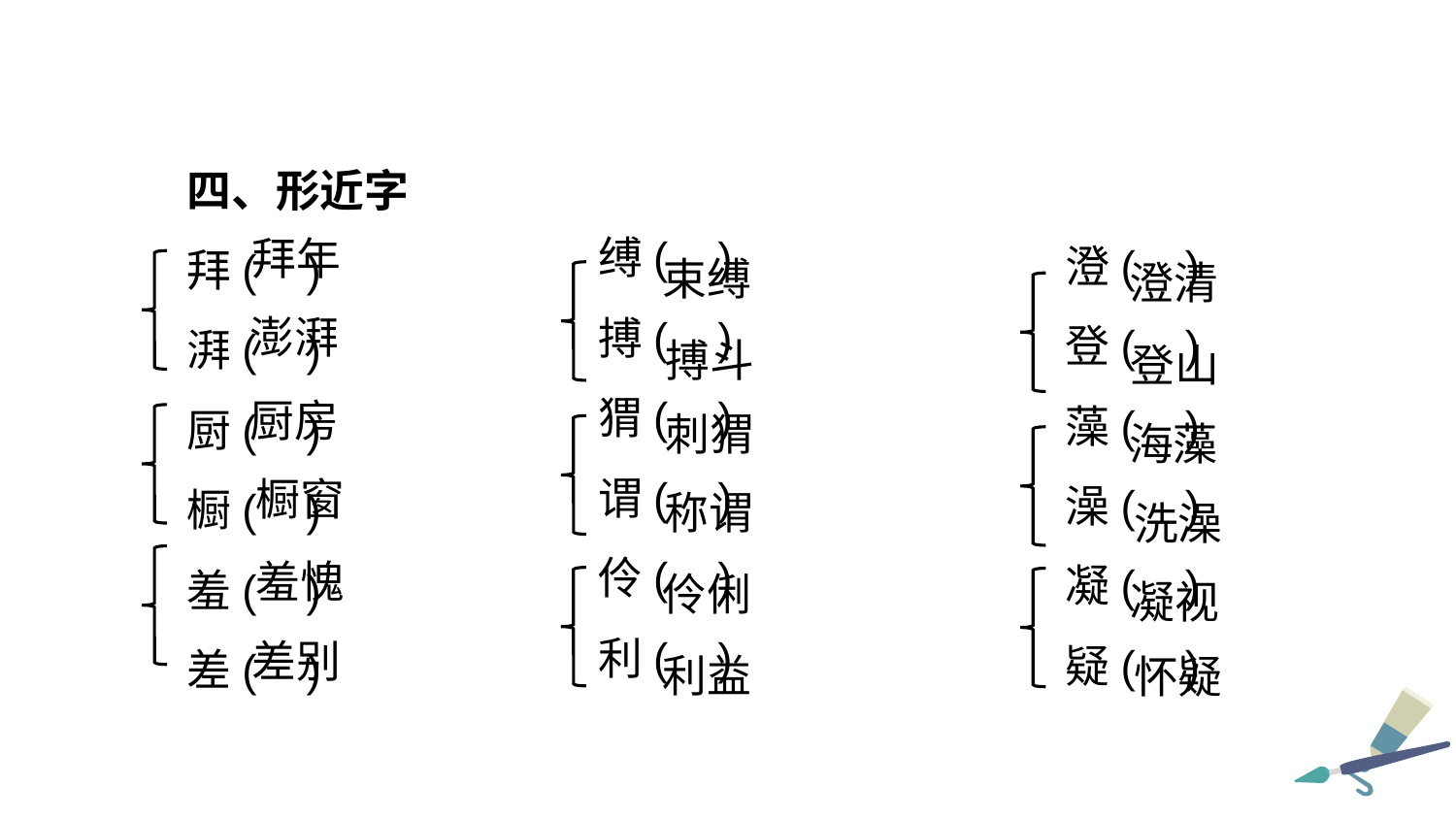

四、形近字
拜(    )
湃(    )
厨(    )
橱(    )
羞(    )
差(    )

缚(    )
搏(    )
猬(    )
谓(    )
伶(    )
利(    )

澄(    )
登(    )
藻(    )
澡(    )
凝(    )
疑(    )
拜年
束缚
澄清

澎湃
搏斗
登山
厨房
刺猬

海藻

橱窗
称谓
洗澡

羞愧
伶俐
凝视

差别
利益
怀疑